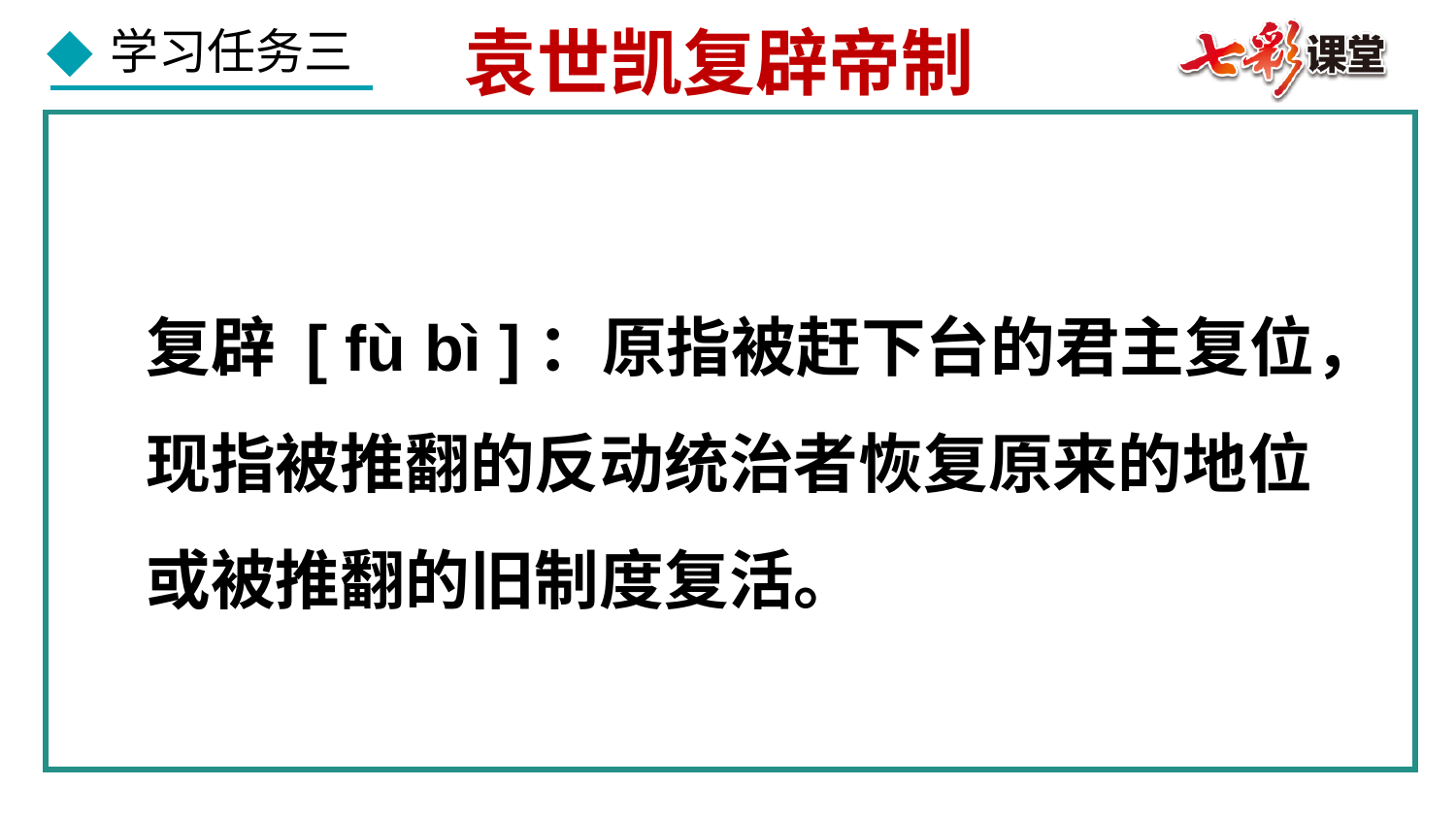

袁世凯复辟帝制

复辟 [ fù bì ]：原指被赶下台的君主复位，
现指被推翻的反动统治者恢复原来的地位或被推翻的旧制度复活。